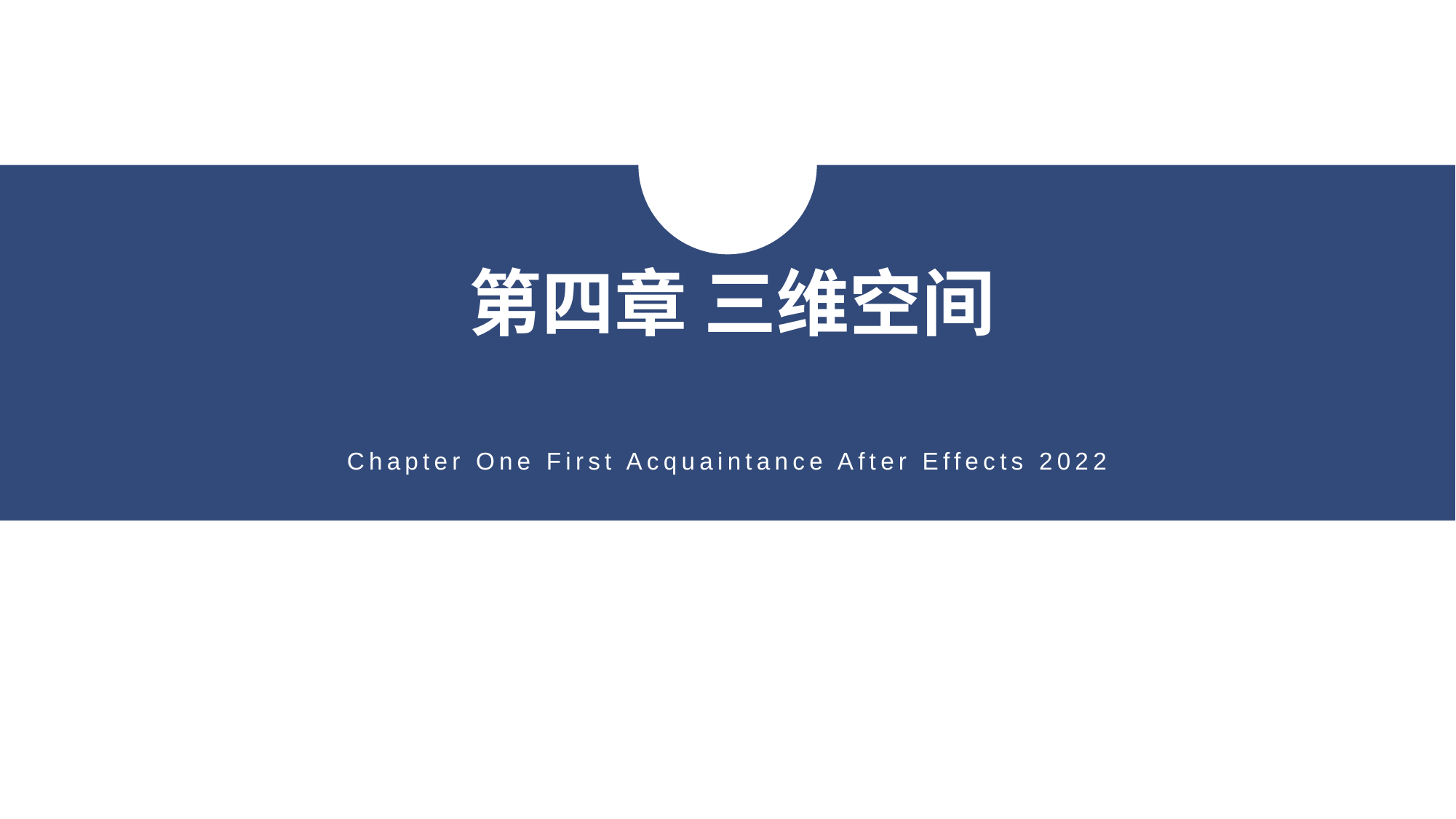

第四章 三维空间
Chapter One First Acquaintance After Effects 2022